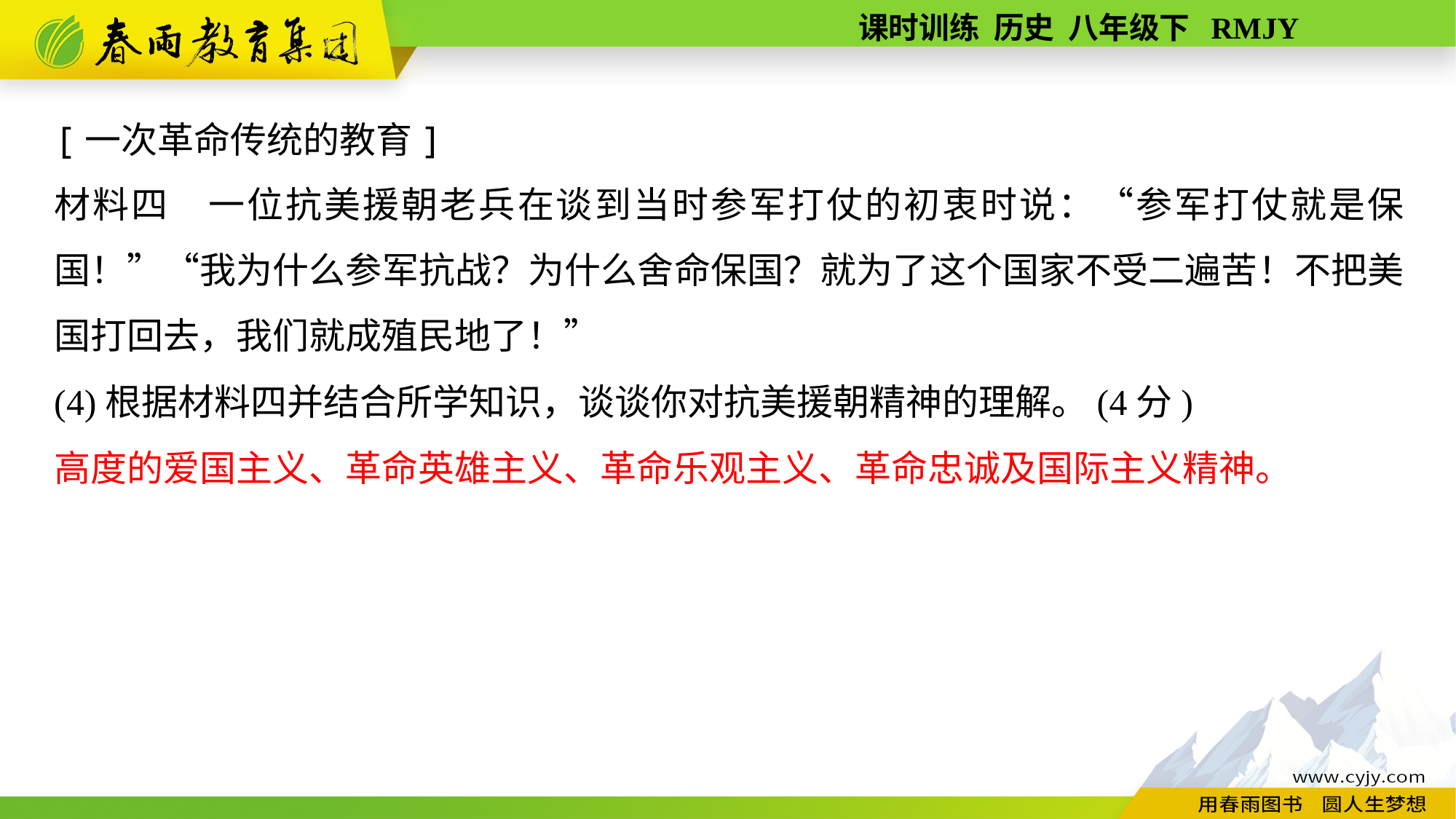

[一次革命传统的教育]
材料四　一位抗美援朝老兵在谈到当时参军打仗的初衷时说：“参军打仗就是保国！”“我为什么参军抗战？为什么舍命保国？就为了这个国家不受二遍苦！不把美国打回去，我们就成殖民地了！”
(4)根据材料四并结合所学知识，谈谈你对抗美援朝精神的理解。(4分)
高度的爱国主义、革命英雄主义、革命乐观主义、革命忠诚及国际主义精神。